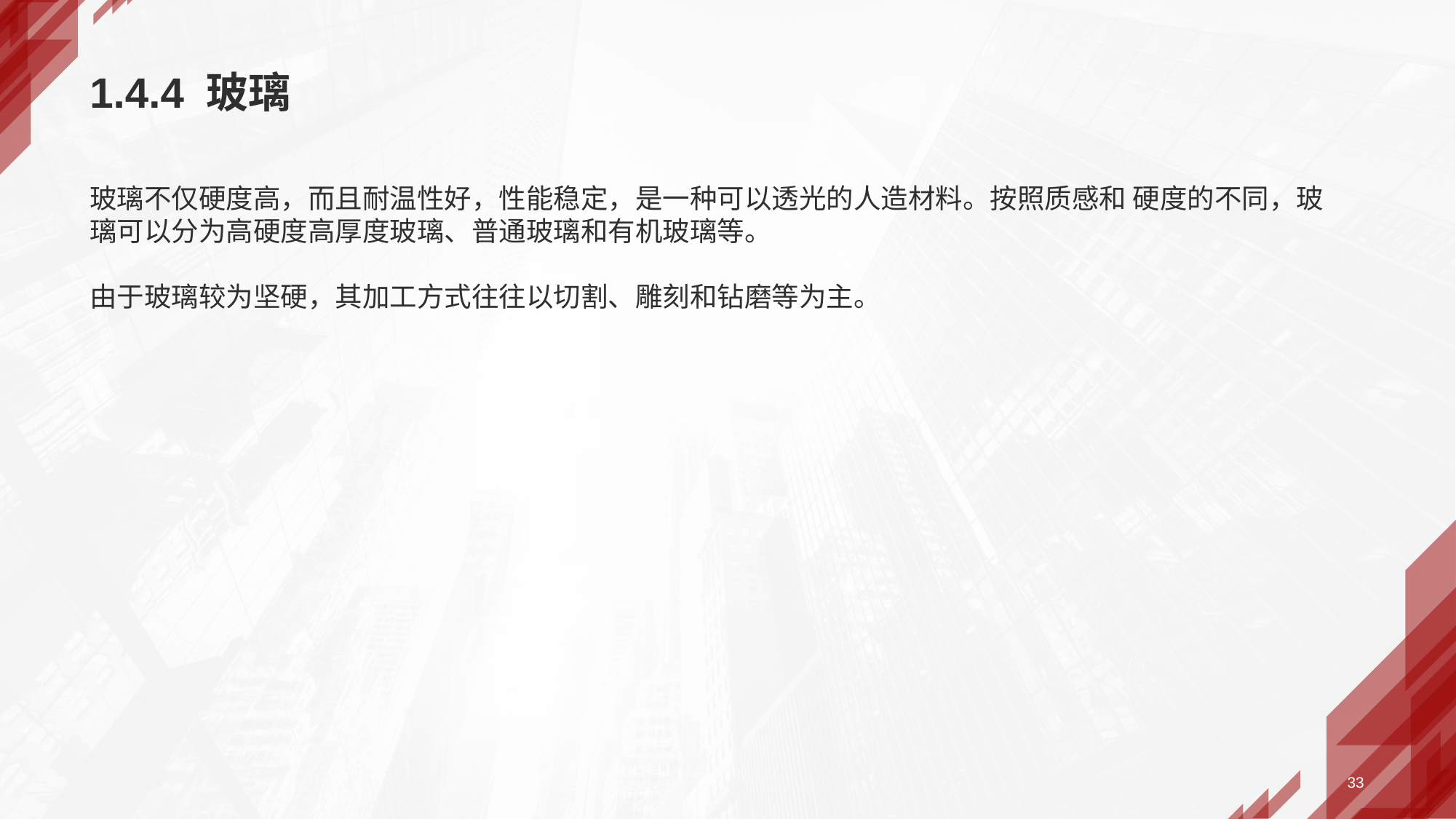

# 1.4.4 玻璃
玻璃不仅硬度高，而且耐温性好，性能稳定，是一种可以透光的人造材料。按照质感和 硬度的不同，玻璃可以分为高硬度高厚度玻璃、普通玻璃和有机玻璃等。

由于玻璃较为坚硬，其加工方式往往以切割、雕刻和钻磨等为主。
33